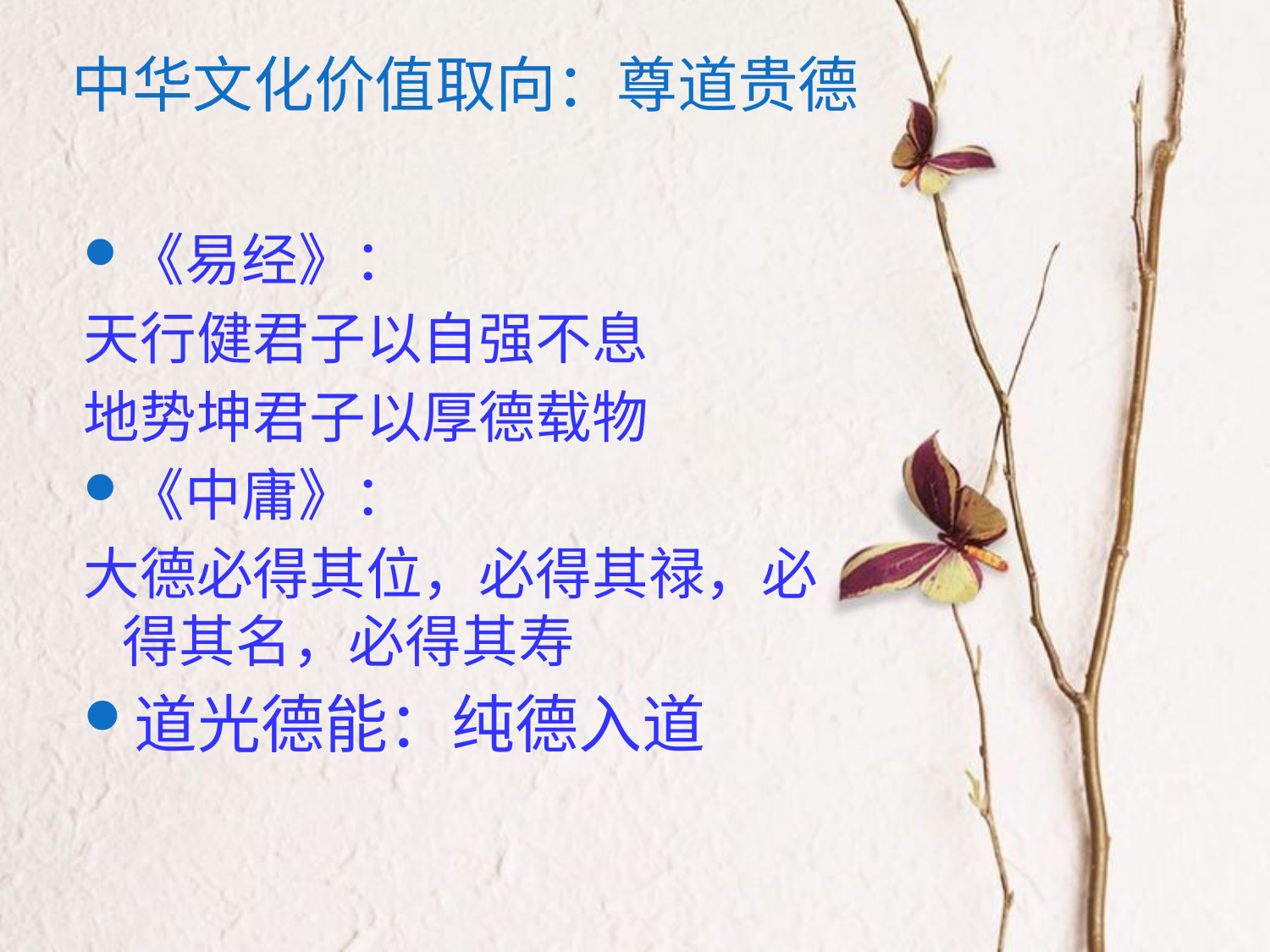

# 中华文化价值取向：尊道贵德
《易经》：
天行健君子以自强不息
地势坤君子以厚德载物
《中庸》：
大德必得其位，必得其禄，必得其名，必得其寿
道光德能：纯德入道